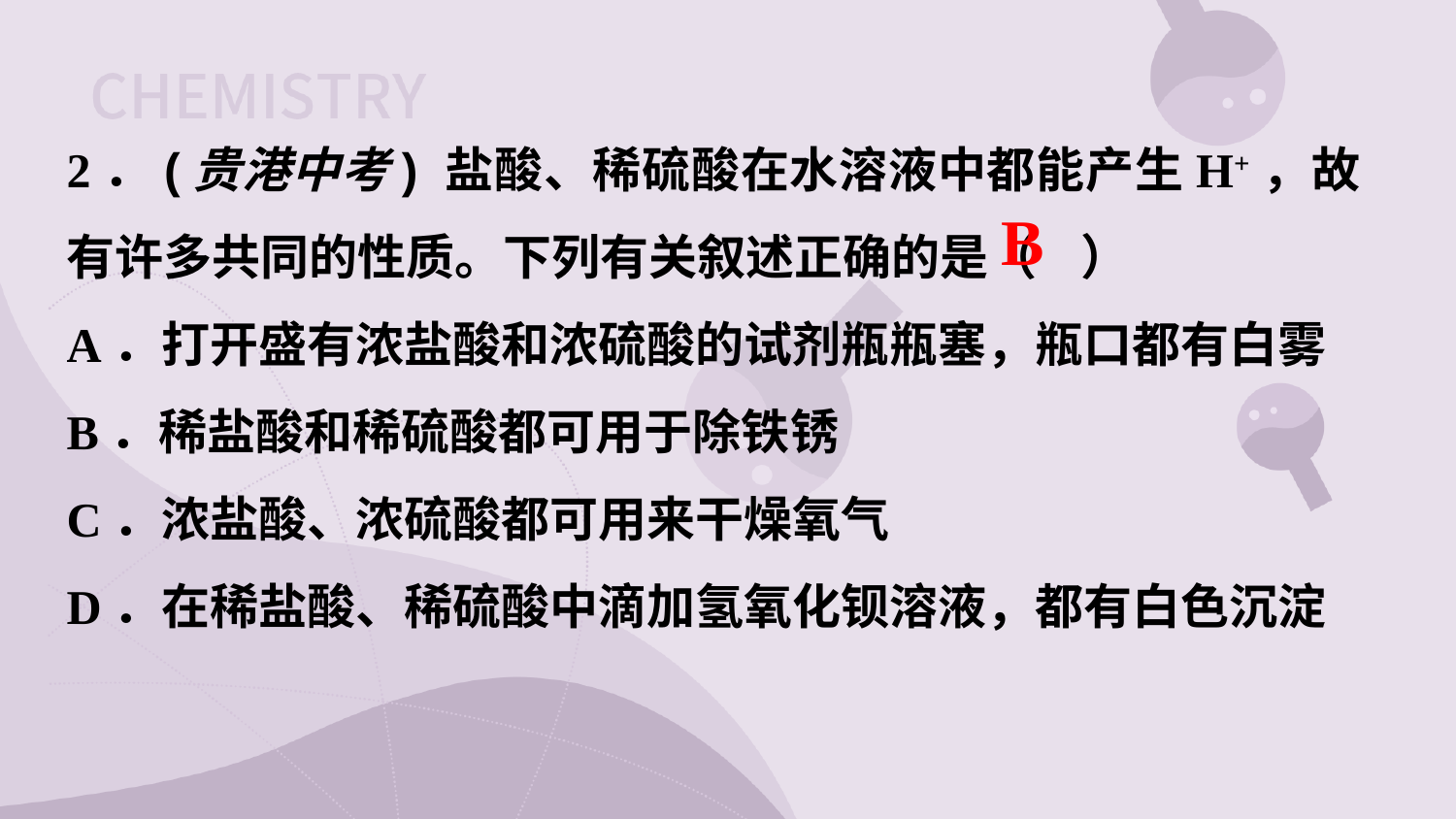

2．(贵港中考) 盐酸、稀硫酸在水溶液中都能产生H+，故有许多共同的性质。下列有关叙述正确的是（    ）
A．打开盛有浓盐酸和浓硫酸的试剂瓶瓶塞，瓶口都有白雾
B．稀盐酸和稀硫酸都可用于除铁锈
C．浓盐酸、浓硫酸都可用来干燥氧气
D．在稀盐酸、稀硫酸中滴加氢氧化钡溶液，都有白色沉淀
B